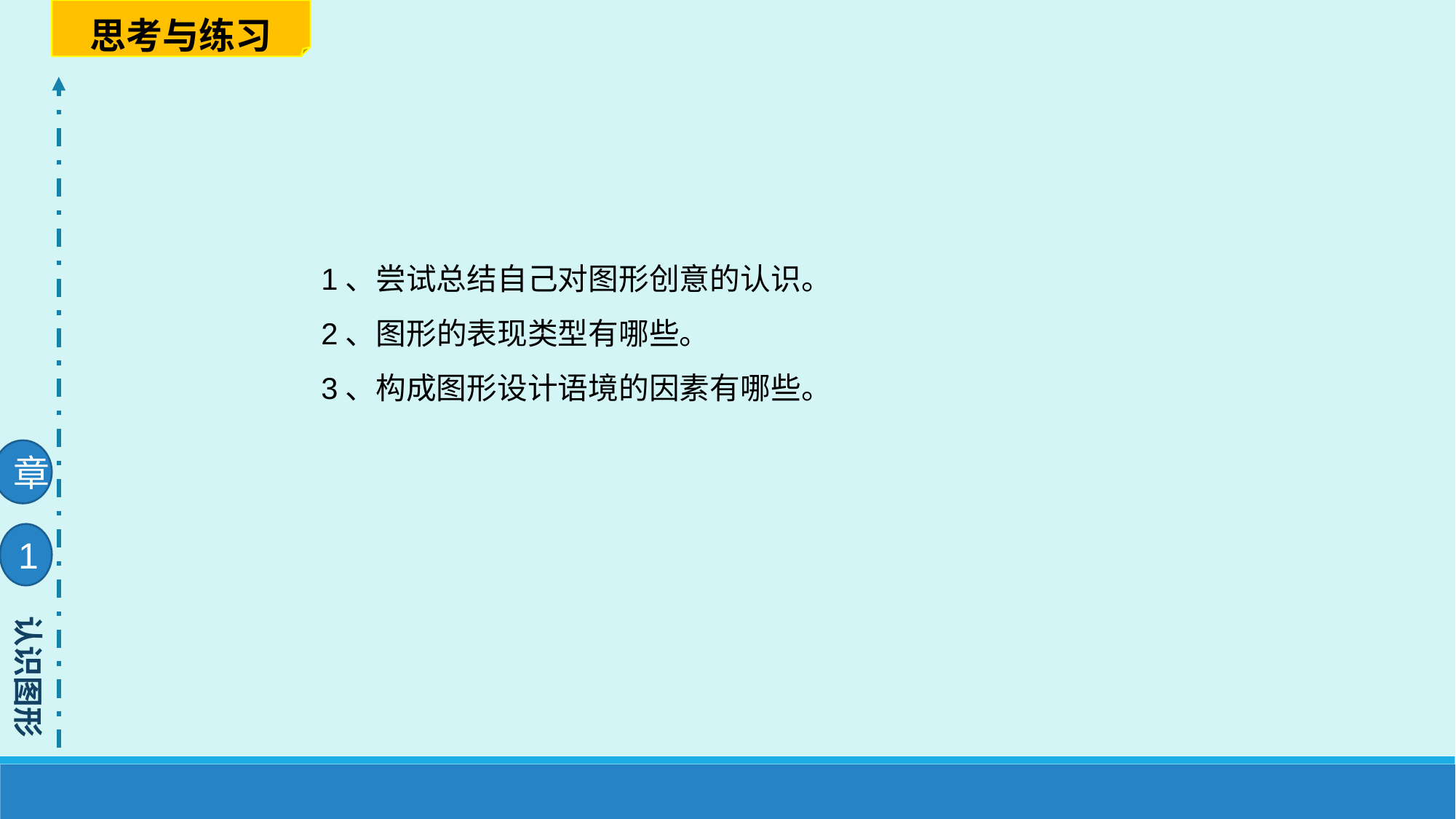

思考与练习
1、尝试总结自己对图形创意的认识。
2、图形的表现类型有哪些。
3、构成图形设计语境的因素有哪些。
章
1
认识图形